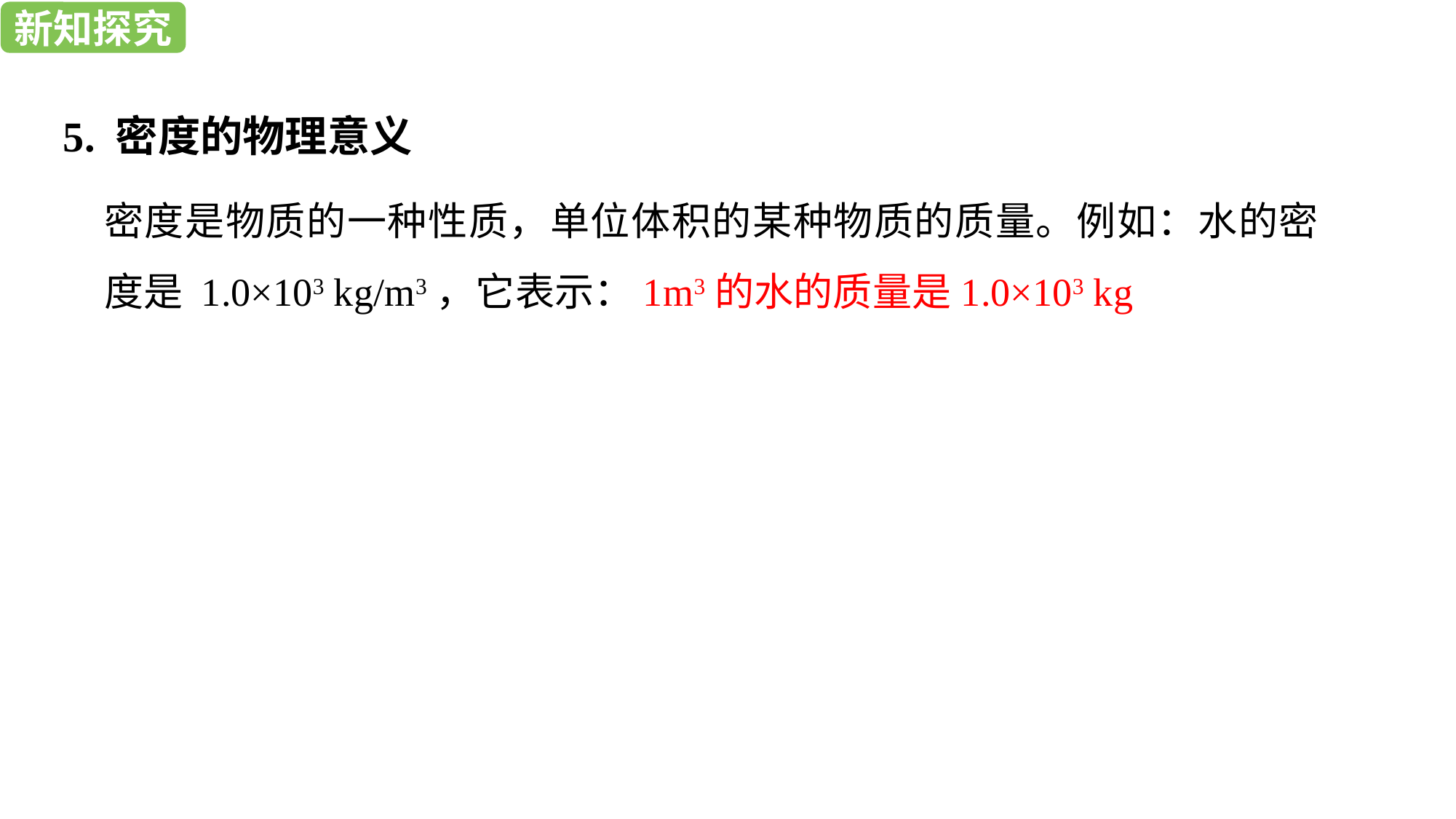

新知探究
新知探究
5. 密度的物理意义
密度是物质的一种性质，单位体积的某种物质的质量。例如：水的密度是 1.0×103 kg/m3，它表示：1m3的水的质量是1.0×103 kg